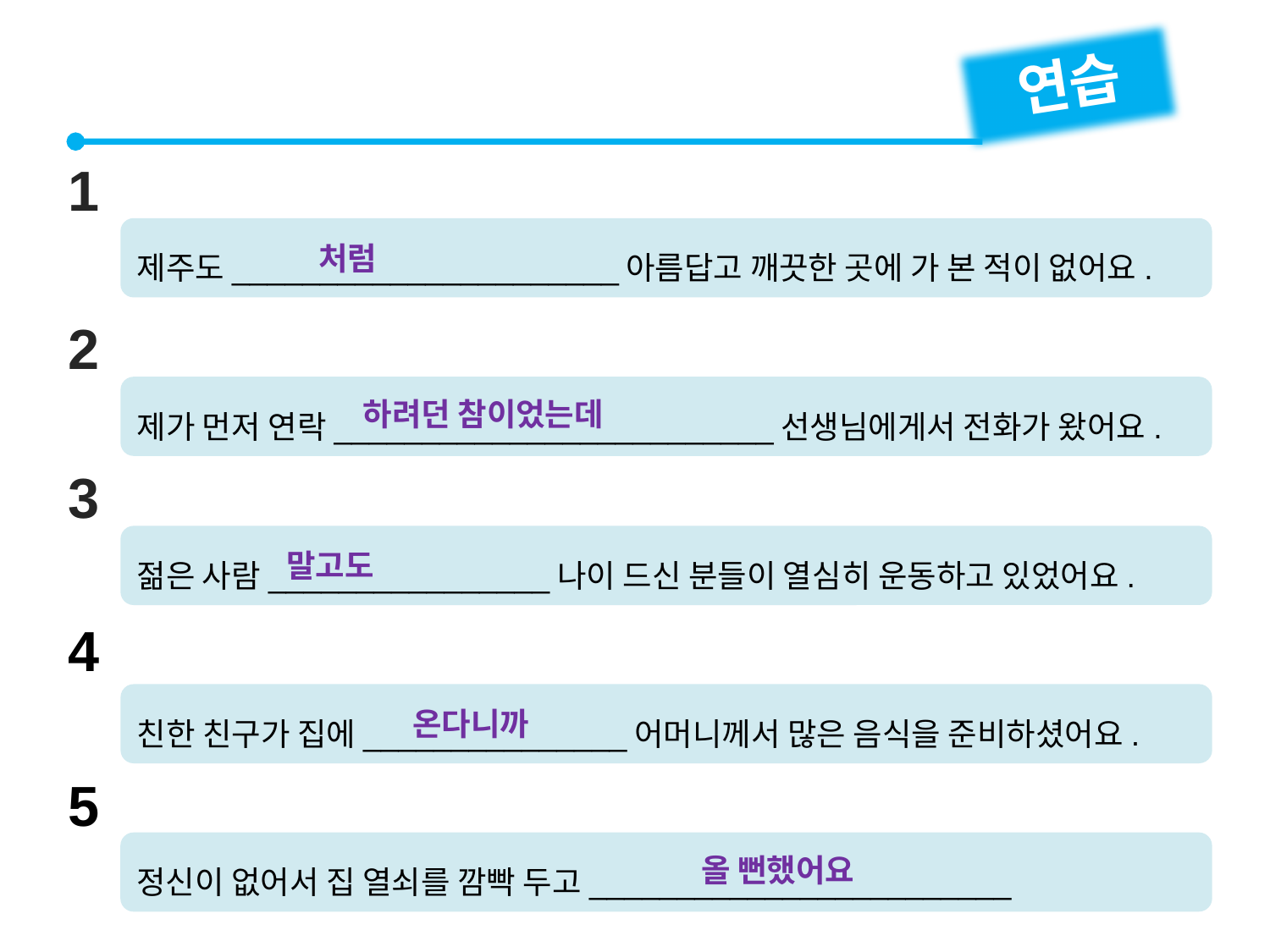

연습
1
제주도______________________아름답고 깨끗한 곳에 가 본 적이 없어요.
처럼
2
제가 먼저 연락_________________________선생님에게서 전화가 왔어요.
하려던 참이었는데
3
젊은 사람________________나이 드신 분들이 열심히 운동하고 있었어요.
말고도
4
친한 친구가 집에_______________어머니께서 많은 음식을 준비하셨어요.
온다니까
5
정신이 없어서 집 열쇠를 깜빡 두고________________________
올 뻔했어요